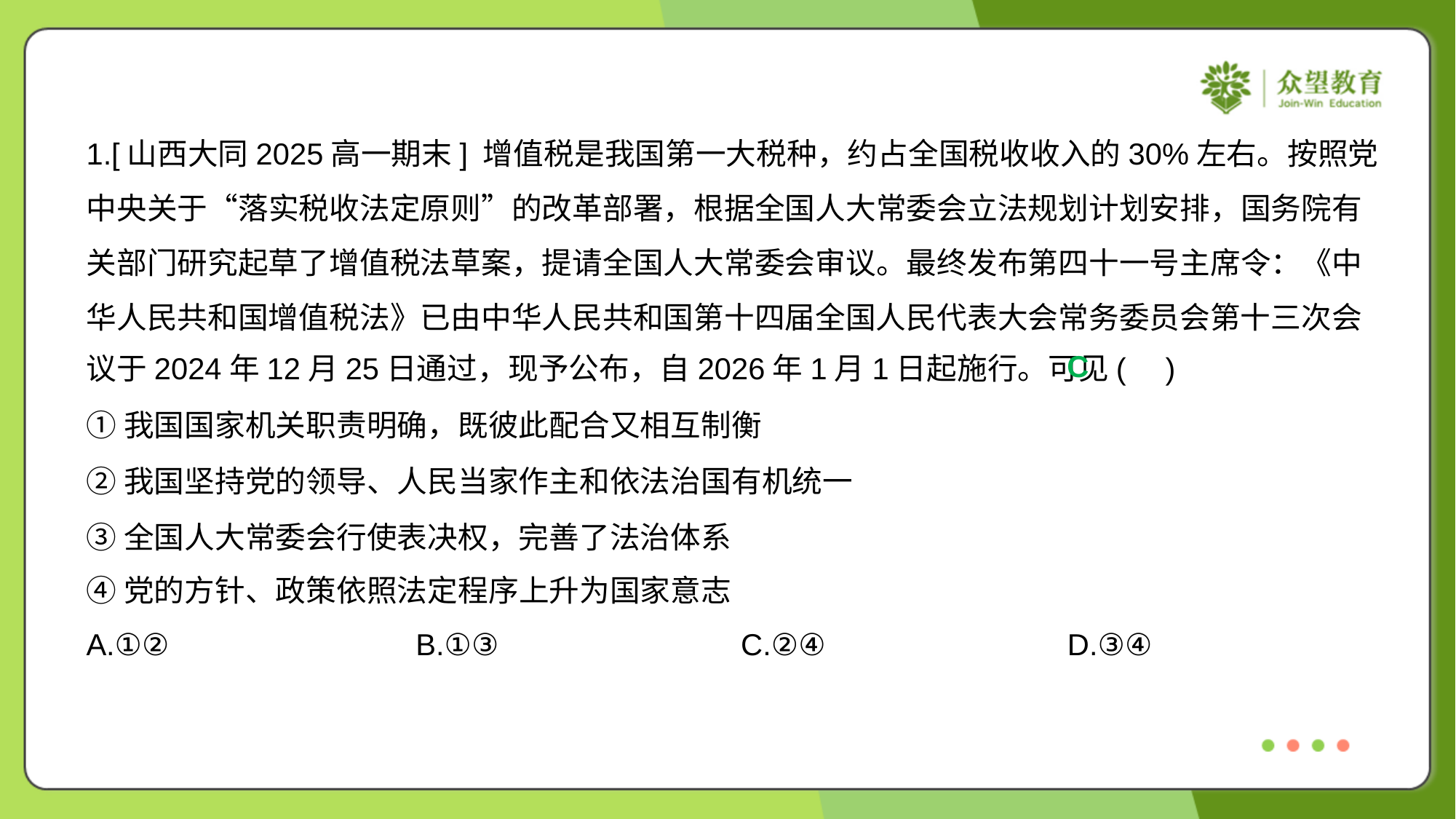

1.[山西大同2025高一期末] 增值税是我国第一大税种，约占全国税收收入的30%左右。按照党
中央关于“落实税收法定原则”的改革部署，根据全国人大常委会立法规划计划安排，国务院有
关部门研究起草了增值税法草案，提请全国人大常委会审议。最终发布第四十一号主席令：《中
华人民共和国增值税法》已由中华人民共和国第十四届全国人民代表大会常务委员会第十三次会
议于2024年12月25日通过，现予公布，自2026年1月1日起施行。可见(     )
C
①我国国家机关职责明确，既彼此配合又相互制衡
②我国坚持党的领导、人民当家作主和依法治国有机统一
③全国人大常委会行使表决权，完善了法治体系
④党的方针、政策依照法定程序上升为国家意志
A.①②	B.①③	C.②④	D.③④